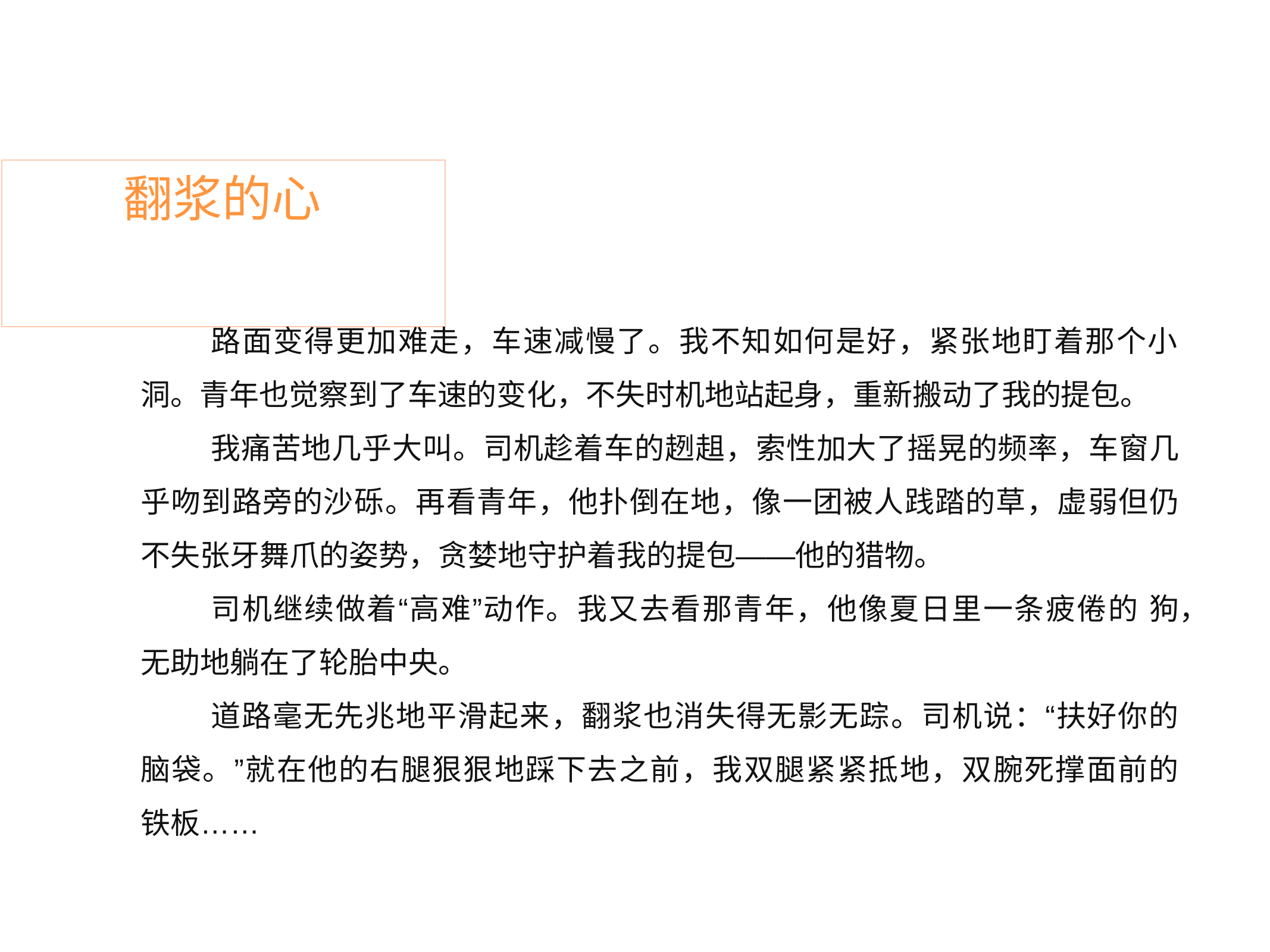

# 翻浆的心
路面变得更加难走，车速减慢了。我不知如何是好，紧张地盯着那个小 洞。青年也觉察到了车速的变化，不失时机地站起身，重新搬动了我的提包。
我痛苦地几乎大叫。司机趁着车的趔趄，索性加大了摇晃的频率，车窗几 乎吻到路旁的沙砾。再看青年，他扑倒在地，像一团被人践踏的草，虚弱但仍 不失张牙舞爪的姿势，贪婪地守护着我的提包——他的猎物。
司机继续做着“高难”动作。我又去看那青年，他像夏日里一条疲倦的 狗，无助地躺在了轮胎中央。
道路毫无先兆地平滑起来，翻浆也消失得无影无踪。司机说：“扶好你的 脑袋。”就在他的右腿狠狠地踩下去之前，我双腿紧紧抵地，双腕死撑面前的 铁板……